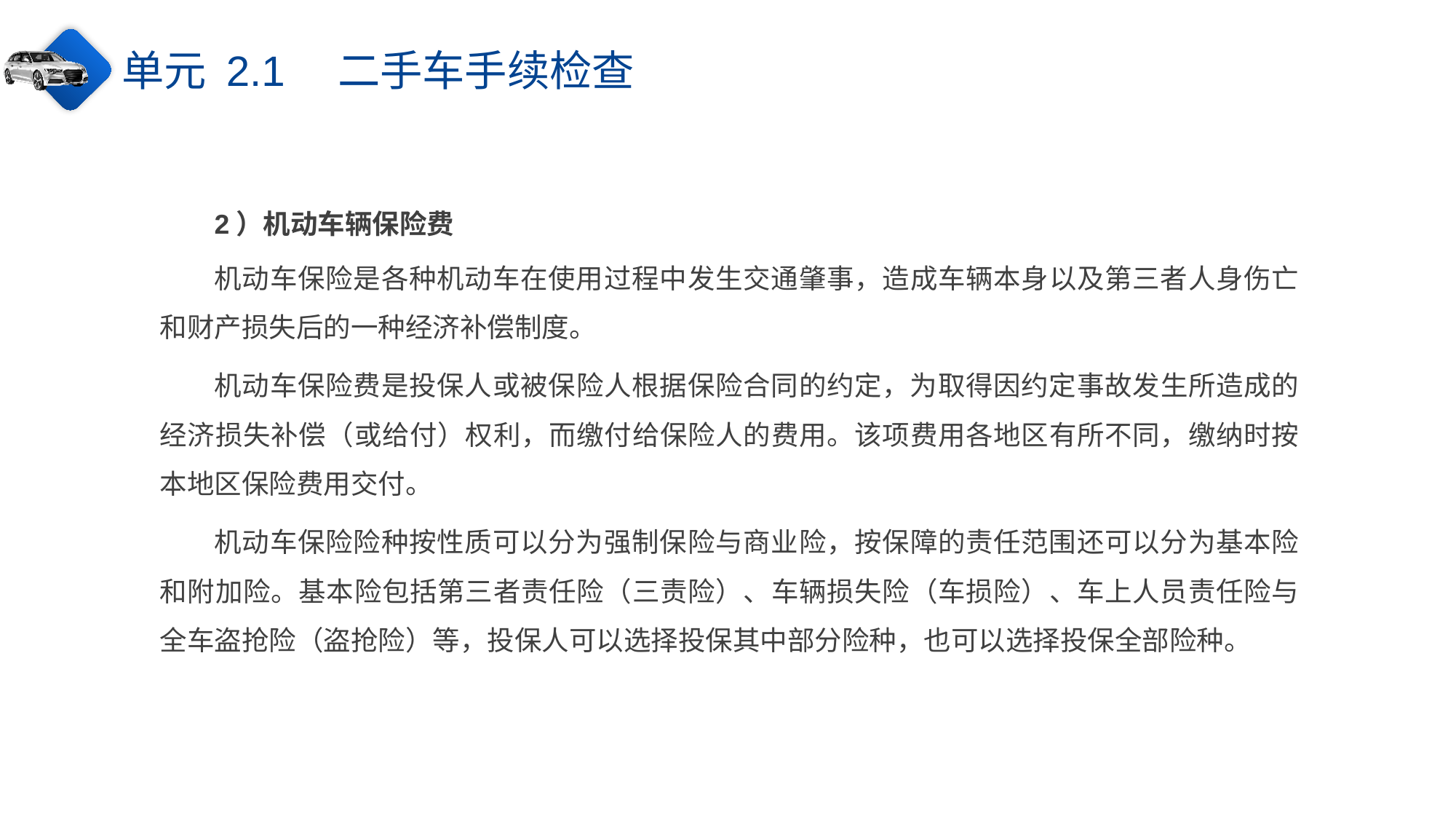

单元 2.1　二手车手续检查
2）机动车辆保险费
机动车保险是各种机动车在使用过程中发生交通肇事，造成车辆本身以及第三者人身伤亡和财产损失后的一种经济补偿制度。
机动车保险费是投保人或被保险人根据保险合同的约定，为取得因约定事故发生所造成的经济损失补偿（或给付）权利，而缴付给保险人的费用。该项费用各地区有所不同，缴纳时按本地区保险费用交付。
机动车保险险种按性质可以分为强制保险与商业险，按保障的责任范围还可以分为基本险和附加险。基本险包括第三者责任险（三责险）、车辆损失险（车损险）、车上人员责任险与全车盗抢险（盗抢险）等，投保人可以选择投保其中部分险种，也可以选择投保全部险种。